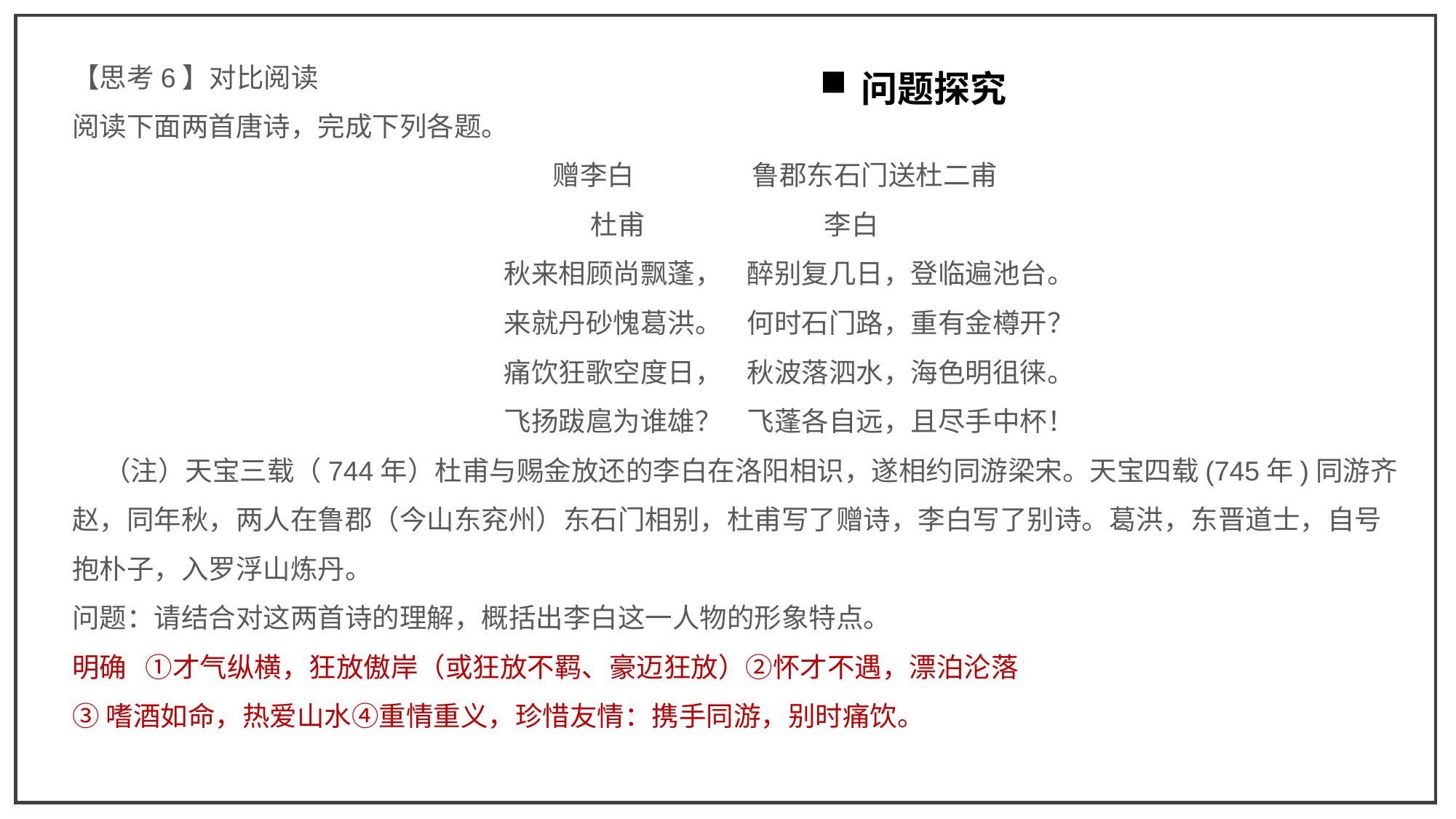

【思考6】对比阅读
阅读下面两首唐诗，完成下列各题。
            赠李白                   鲁郡东石门送杜二甫
杜甫                             李白
秋来相顾尚飘蓬，    醉别复几日，登临遍池台。
来就丹砂愧葛洪。    何时石门路，重有金樽开？
痛饮狂歌空度日，    秋波落泗水，海色明徂徕。
飞扬跋扈为谁雄？    飞蓬各自远，且尽手中杯！
    （注）天宝三载（744年）杜甫与赐金放还的李白在洛阳相识，遂相约同游梁宋。天宝四载(745年)同游齐赵，同年秋，两人在鲁郡（今山东兖州）东石门相别，杜甫写了赠诗，李白写了别诗。葛洪，东晋道士，自号抱朴子，入罗浮山炼丹。
问题：请结合对这两首诗的理解，概括出李白这一人物的形象特点。
明确   ①才气纵横，狂放傲岸（或狂放不羁、豪迈狂放）②怀才不遇，漂泊沦落
③嗜酒如命，热爱山水④重情重义，珍惜友情：携手同游，别时痛饮。
问题探究